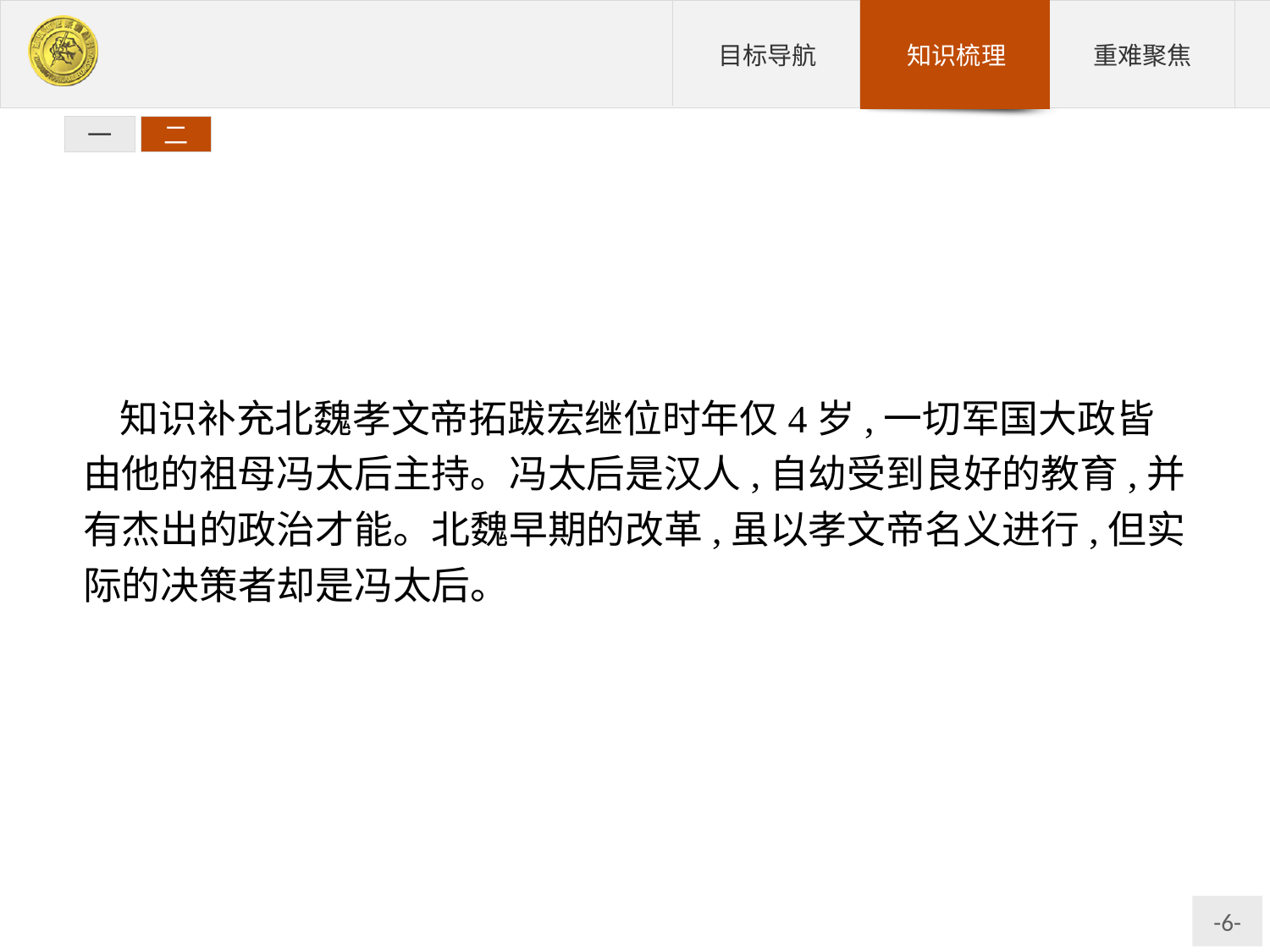

一
二
知识补充北魏孝文帝拓跋宏继位时年仅4岁,一切军国大政皆由他的祖母冯太后主持。冯太后是汉人,自幼受到良好的教育,并有杰出的政治才能。北魏早期的改革,虽以孝文帝名义进行,但实际的决策者却是冯太后。